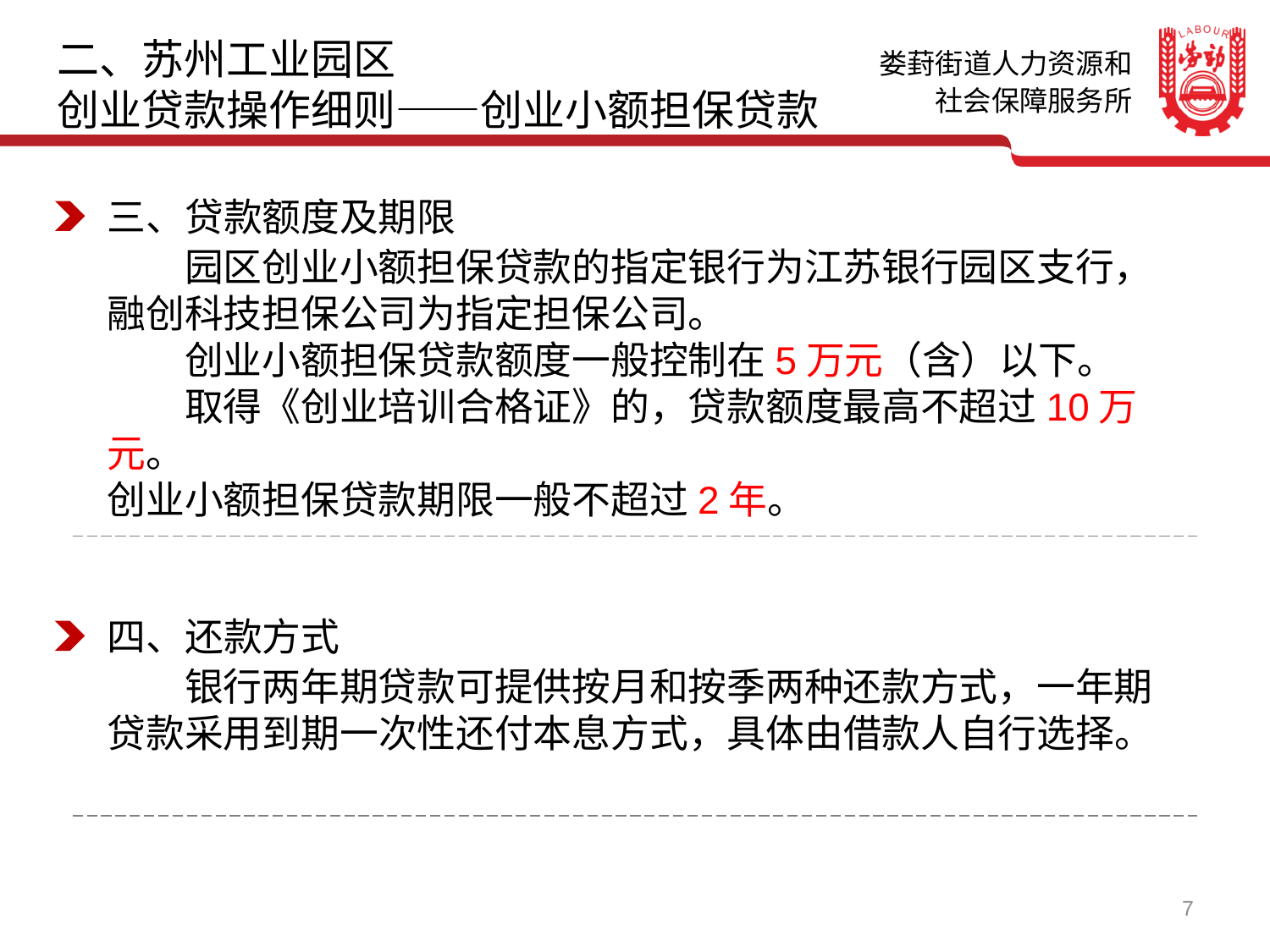

二、苏州工业园区
创业贷款操作细则——创业小额担保贷款
三、贷款额度及期限

　　园区创业小额担保贷款的指定银行为江苏银行园区支行，融创科技担保公司为指定担保公司。
　　创业小额担保贷款额度一般控制在5万元（含）以下。
　　取得《创业培训合格证》的，贷款额度最高不超过10万元。
创业小额担保贷款期限一般不超过2年。
四、还款方式

　　银行两年期贷款可提供按月和按季两种还款方式，一年期贷款采用到期一次性还付本息方式，具体由借款人自行选择。
7